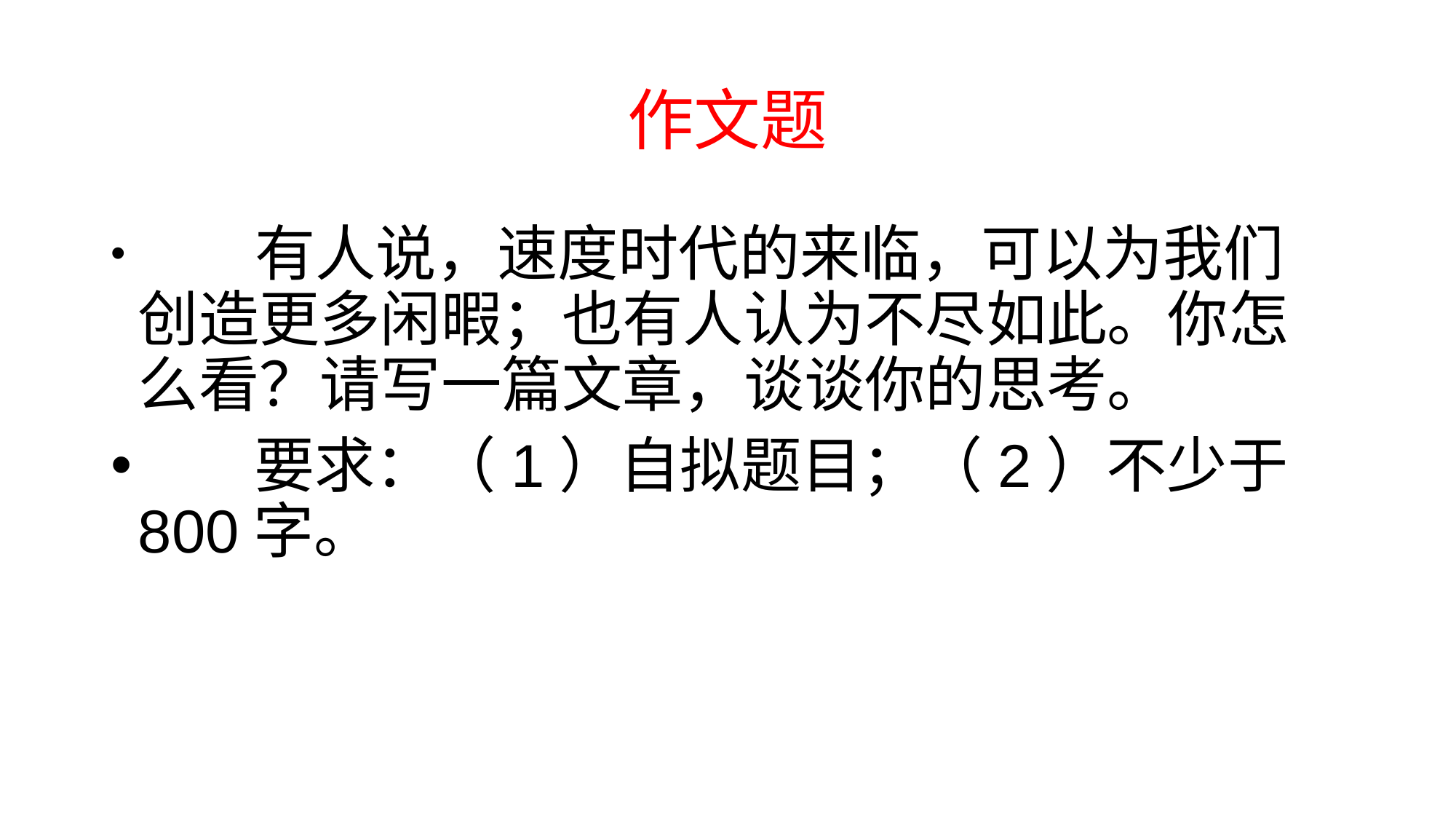

# 作文题
         有人说，速度时代的来临，可以为我们创造更多闲暇；也有人认为不尽如此。你怎么看？请写一篇文章，谈谈你的思考。
      要求：（1）自拟题目；（2）不少于800字。